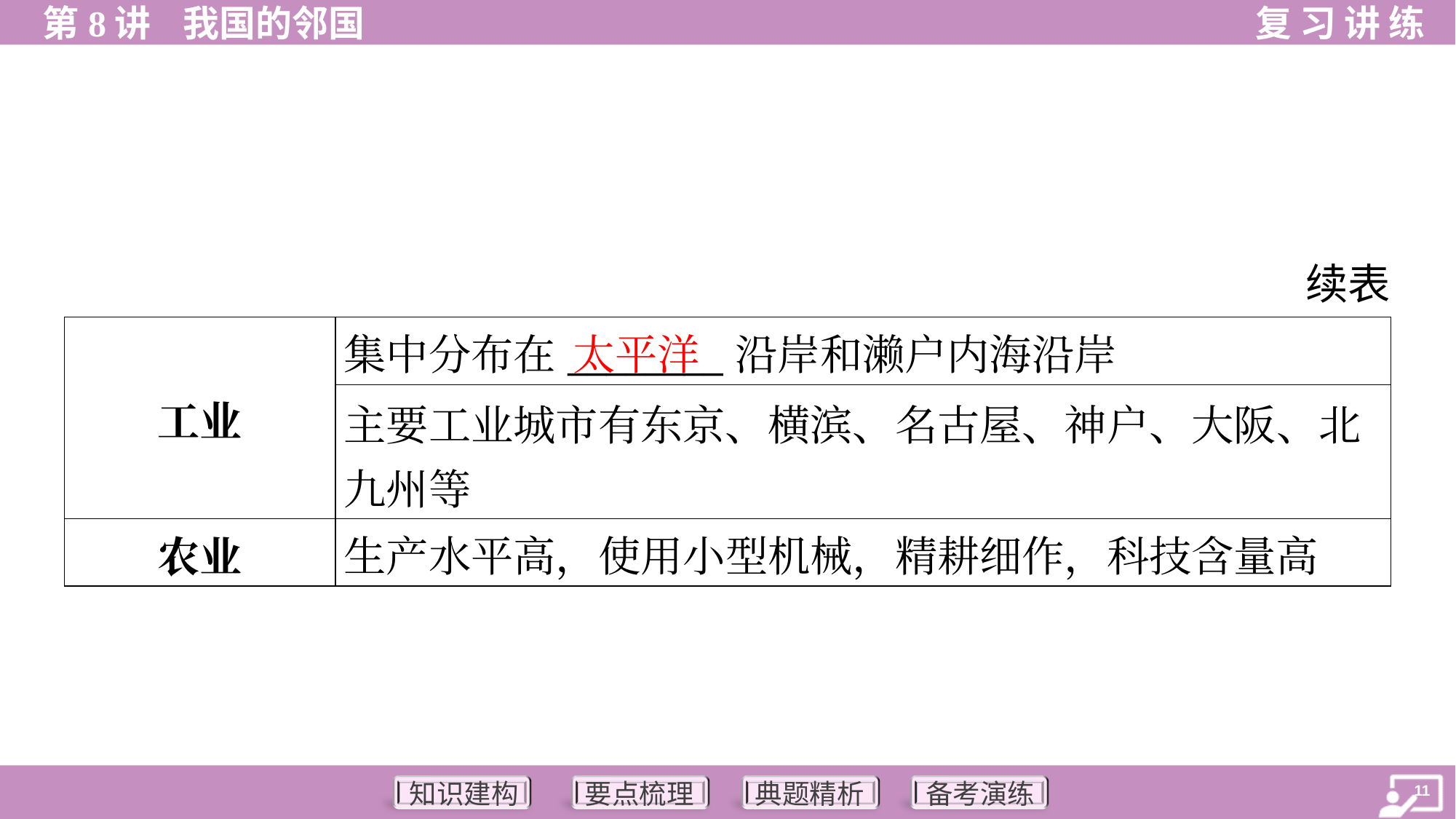

续表
太平洋
| 工业 | 集中分布在\_\_\_\_\_\_\_\_沿岸和濑户内海沿岸 |  |
| --- | --- | --- |
|  | 主要工业城市有东京、横滨、名古屋、神户、大阪、北 九州等 |  |
| 农业 | 生产水平高，使用小型机械，精耕细作，科技含量高 |  |